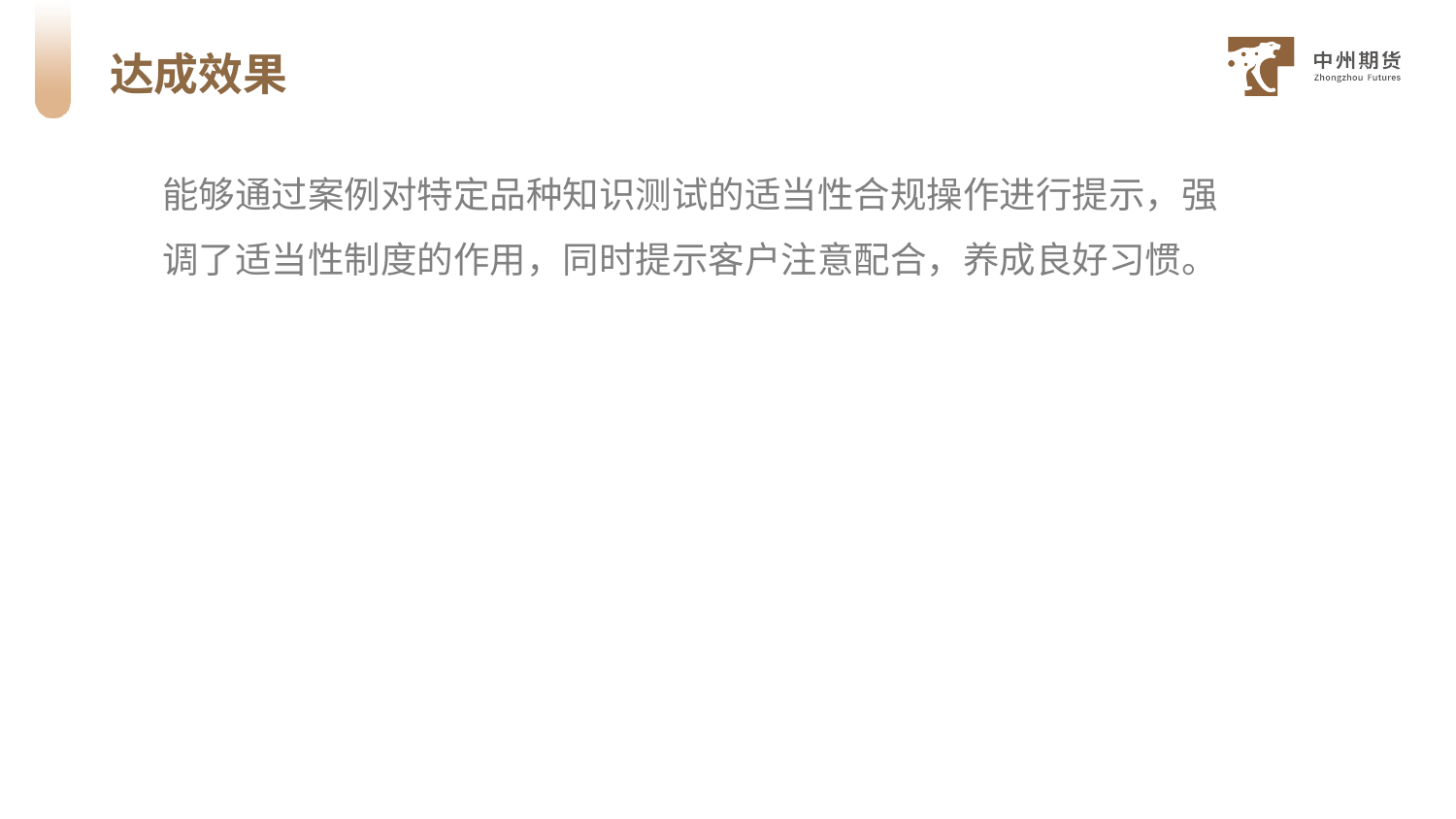

达成效果
能够通过案例对特定品种知识测试的适当性合规操作进行提示，强调了适当性制度的作用，同时提示客户注意配合，养成良好习惯。